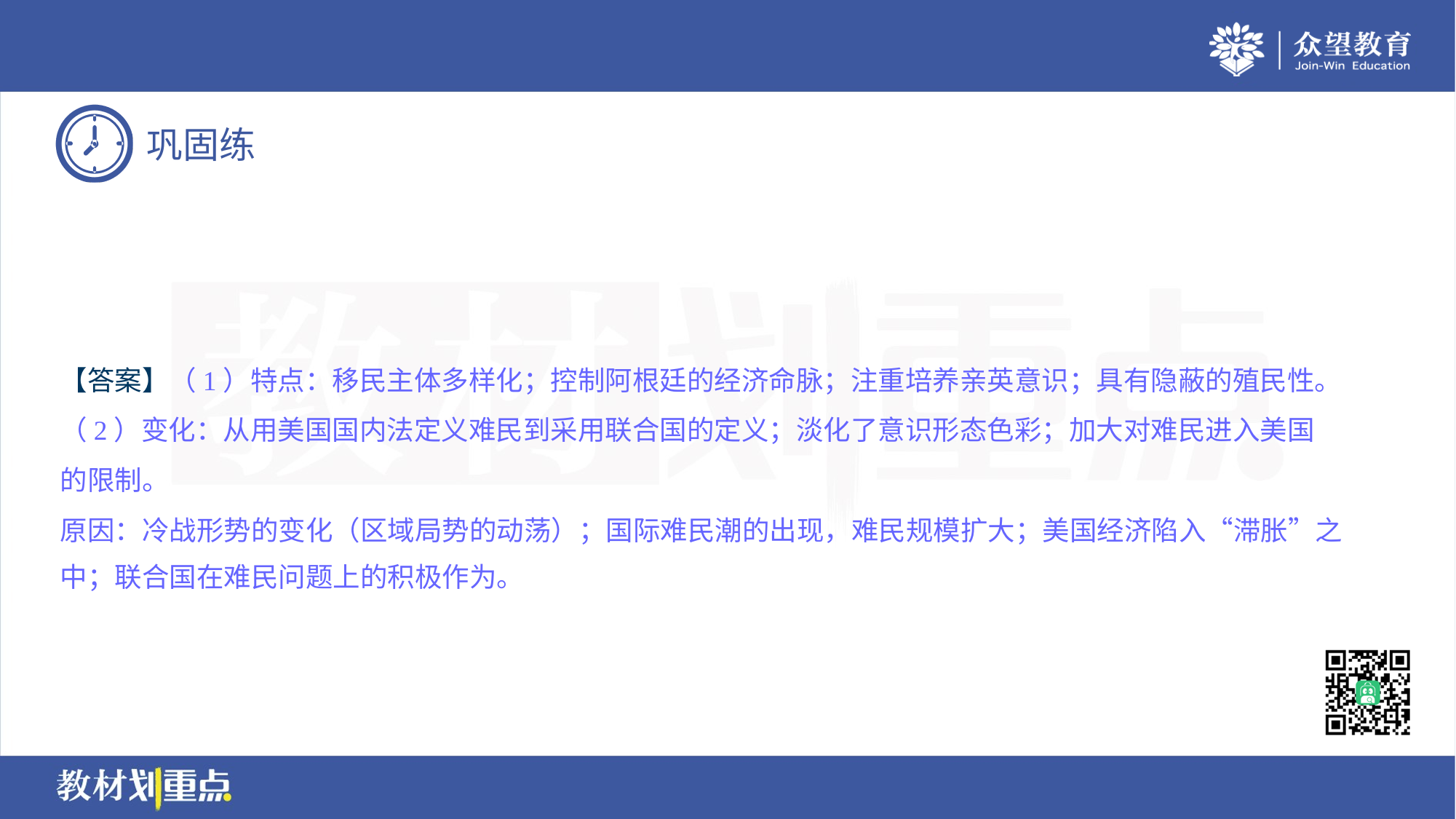

【答案】（1）特点：移民主体多样化；控制阿根廷的经济命脉；注重培养亲英意识；具有隐蔽的殖民性。
（2）变化：从用美国国内法定义难民到采用联合国的定义；淡化了意识形态色彩；加大对难民进入美国
的限制。
原因：冷战形势的变化（区域局势的动荡）；国际难民潮的出现，难民规模扩大；美国经济陷入“滞胀”之
中；联合国在难民问题上的积极作为。